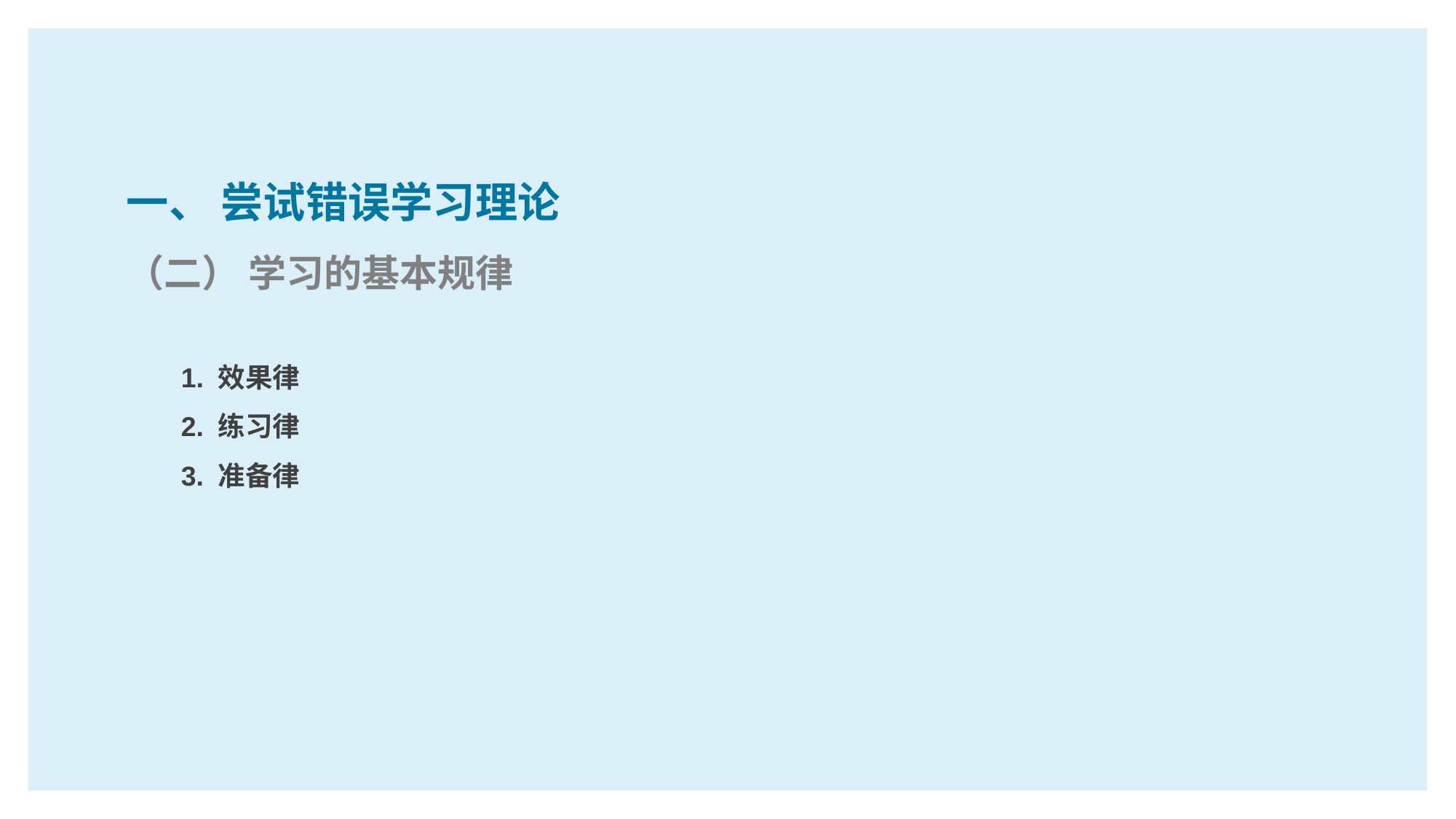

一、 尝试错误学习理论
（二） 学习的基本规律

1. 效果律
2. 练习律
3. 准备律